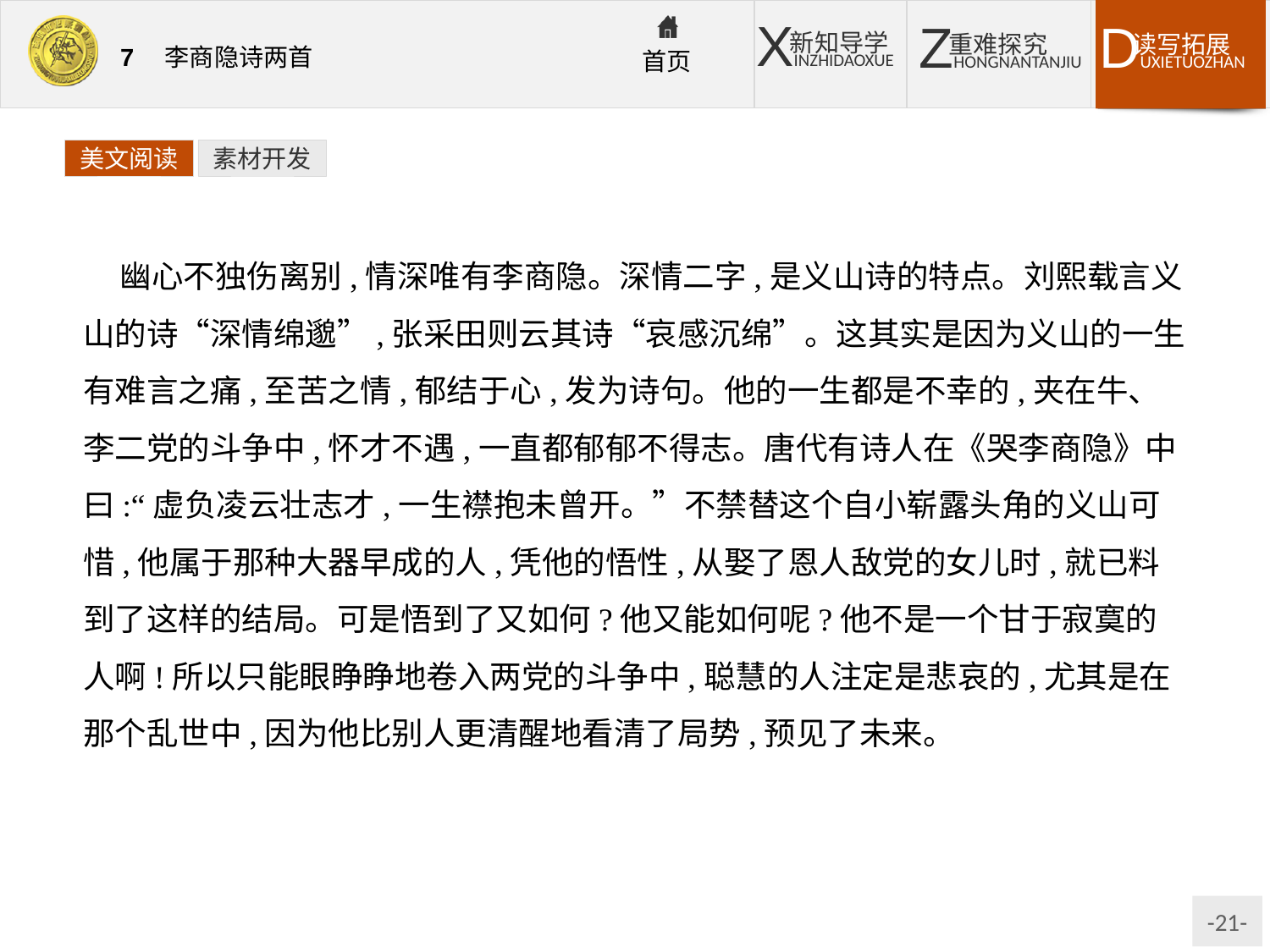

美文阅读
素材开发
幽心不独伤离别,情深唯有李商隐。深情二字,是义山诗的特点。刘熙载言义山的诗“深情绵邈”,张采田则云其诗“哀感沉绵”。这其实是因为义山的一生有难言之痛,至苦之情,郁结于心,发为诗句。他的一生都是不幸的,夹在牛、李二党的斗争中,怀才不遇,一直都郁郁不得志。唐代有诗人在《哭李商隐》中曰:“虚负凌云壮志才,一生襟抱未曾开。”不禁替这个自小崭露头角的义山可惜,他属于那种大器早成的人,凭他的悟性,从娶了恩人敌党的女儿时,就已料到了这样的结局。可是悟到了又如何?他又能如何呢?他不是一个甘于寂寞的人啊!所以只能眼睁睁地卷入两党的斗争中,聪慧的人注定是悲哀的,尤其是在那个乱世中,因为他比别人更清醒地看清了局势,预见了未来。